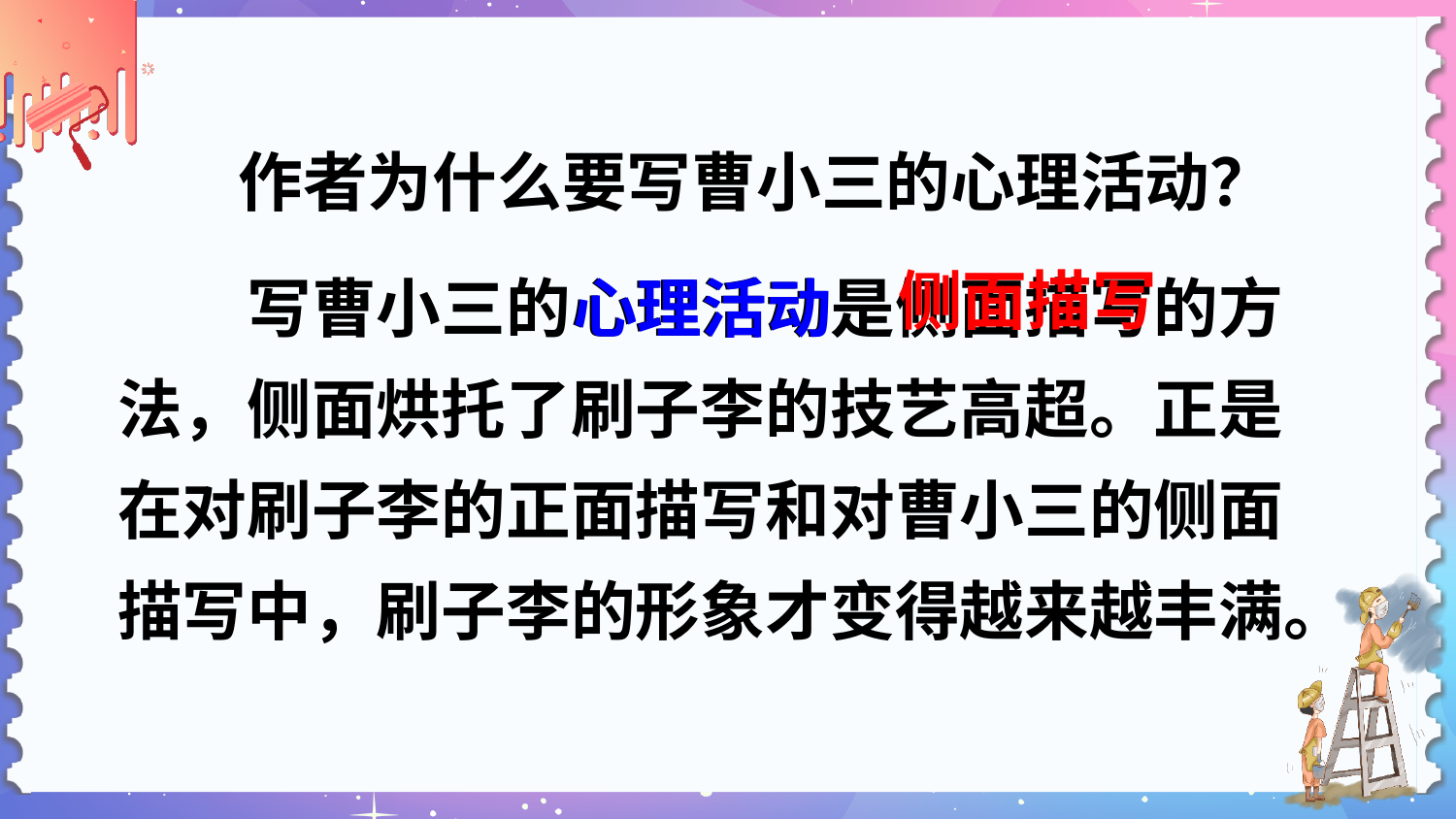

作者为什么要写曹小三的心理活动？
　　写曹小三的心理活动是侧面描写的方法，侧面烘托了刷子李的技艺高超。正是在对刷子李的正面描写和对曹小三的侧面描写中，刷子李的形象才变得越来越丰满。
心理活动
侧面描写